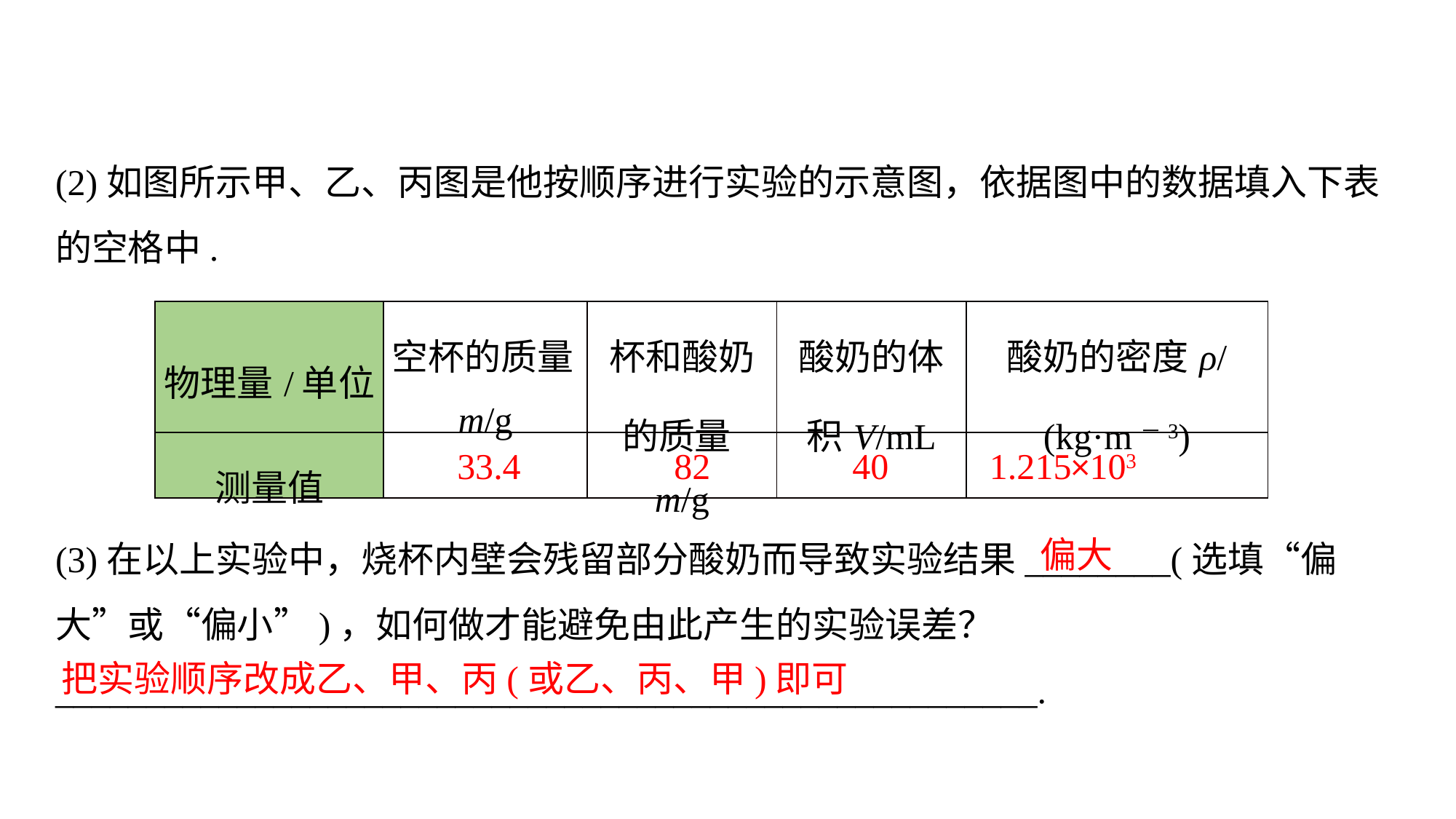

(2)如图所示甲、乙、丙图是他按顺序进行实验的示意图，依据图中的数据填入下表的空格中.

(3)在以上实验中，烧杯内壁会残留部分酸奶而导致实验结果________(选填“偏大”或“偏小”)，如何做才能避免由此产生的实验误差？______________________________________________________.
| 物理量/单位 | 空杯的质量m/g | 杯和酸奶的质量m/g | 酸奶的体积V/mL | 酸奶的密度ρ/(kg·m－3) |
| --- | --- | --- | --- | --- |
| 测量值 |  |  |  |  |
33.4
82
40
1.215×103
偏大
把实验顺序改成乙、甲、丙(或乙、丙、甲)即可